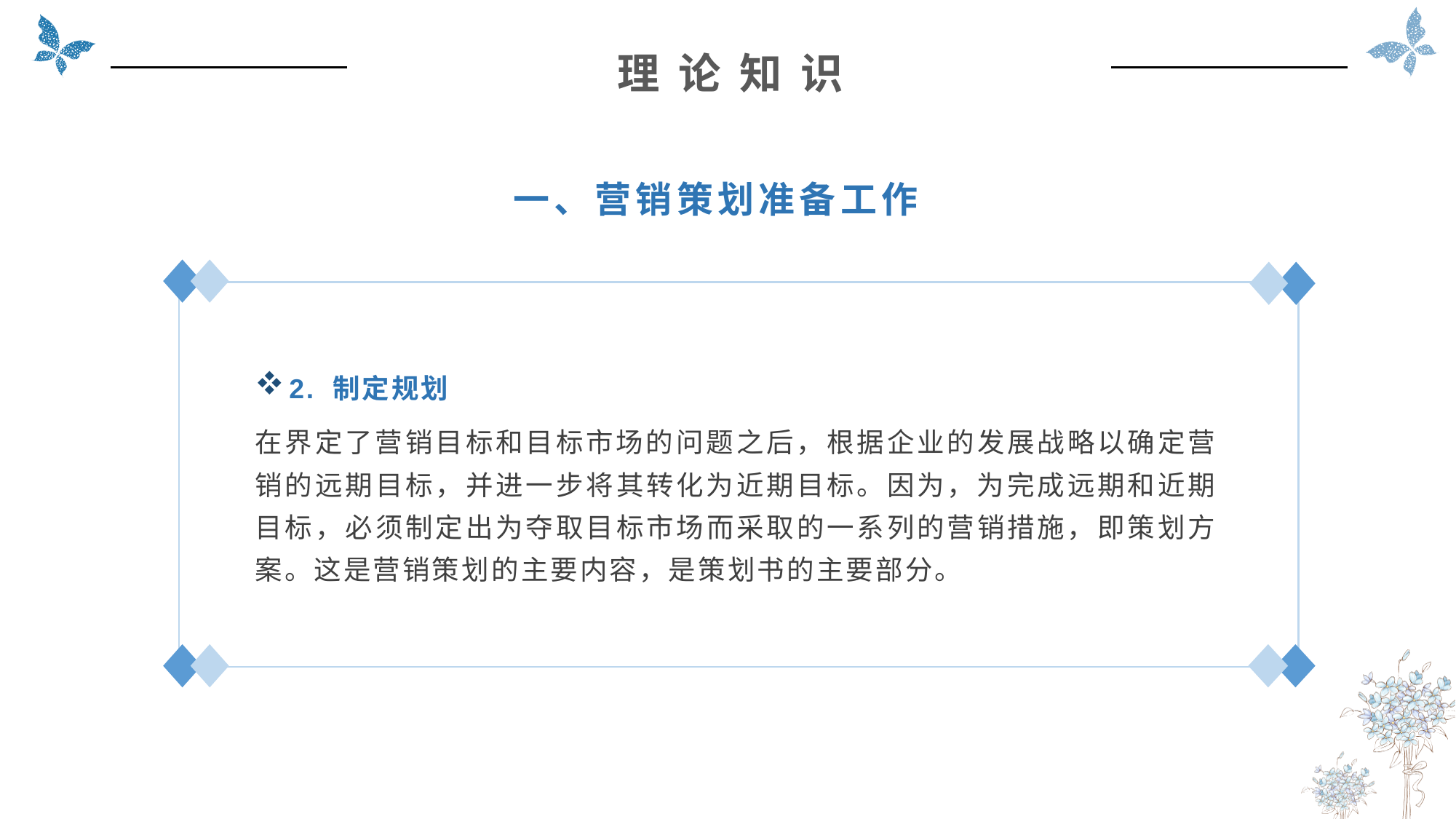

理 论 知 识
一、营销策划准备工作

2. 制定规划
在界定了营销目标和目标市场的问题之后，根据企业的发展战略以确定营销的远期目标，并进一步将其转化为近期目标。因为，为完成远期和近期目标，必须制定出为夺取目标市场而采取的一系列的营销措施，即策划方案。这是营销策划的主要内容，是策划书的主要部分。